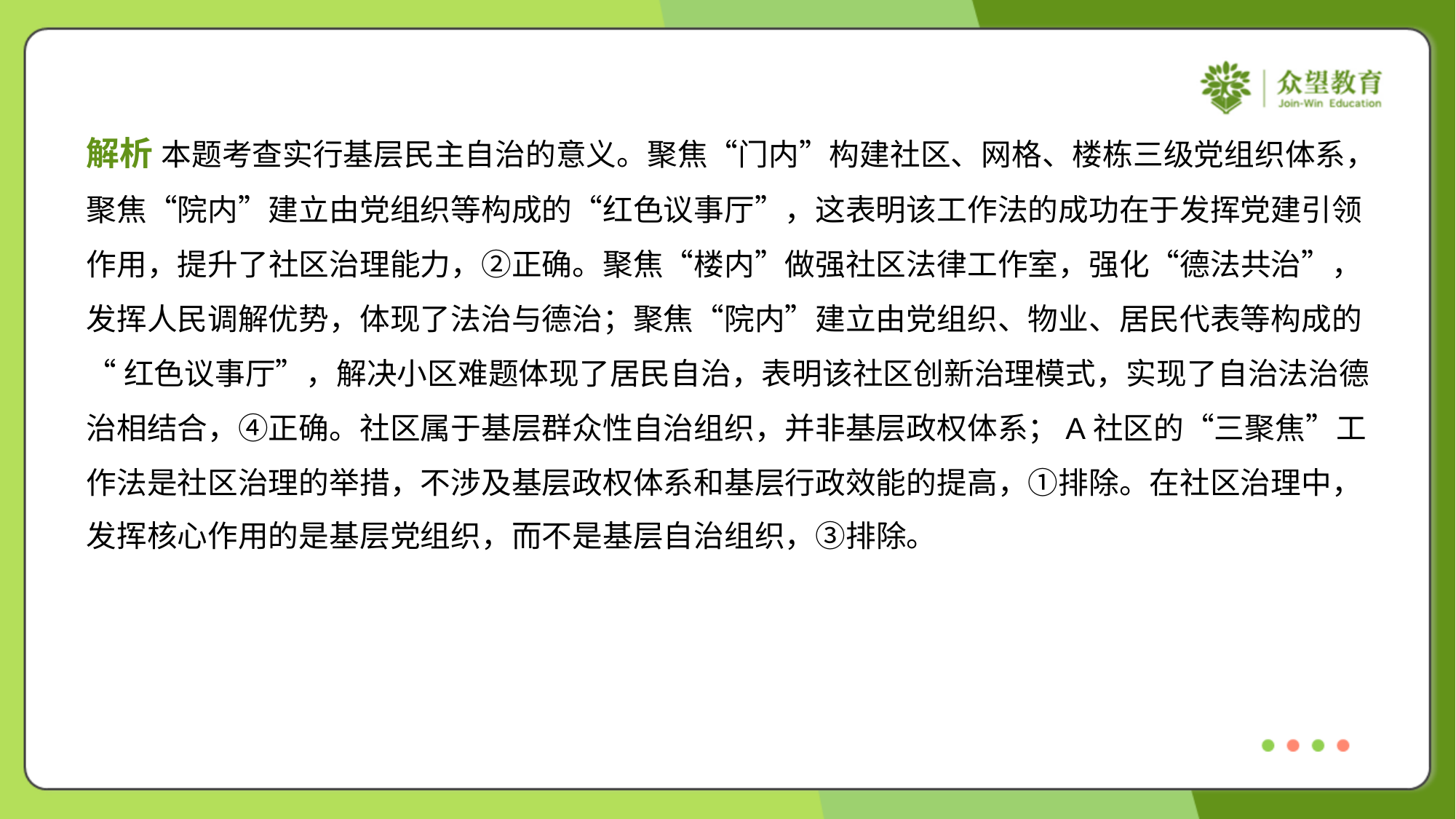

解析 本题考查实行基层民主自治的意义。聚焦“门内”构建社区、网格、楼栋三级党组织体系，
聚焦“院内”建立由党组织等构成的“红色议事厅”，这表明该工作法的成功在于发挥党建引领
作用，提升了社区治理能力，②正确。聚焦“楼内”做强社区法律工作室，强化“德法共治”，
发挥人民调解优势，体现了法治与德治；聚焦“院内”建立由党组织、物业、居民代表等构成的
“红色议事厅”，解决小区难题体现了居民自治，表明该社区创新治理模式，实现了自治法治德
治相结合，④正确。社区属于基层群众性自治组织，并非基层政权体系；A社区的“三聚焦”工
作法是社区治理的举措，不涉及基层政权体系和基层行政效能的提高，①排除。在社区治理中，
发挥核心作用的是基层党组织，而不是基层自治组织，③排除。